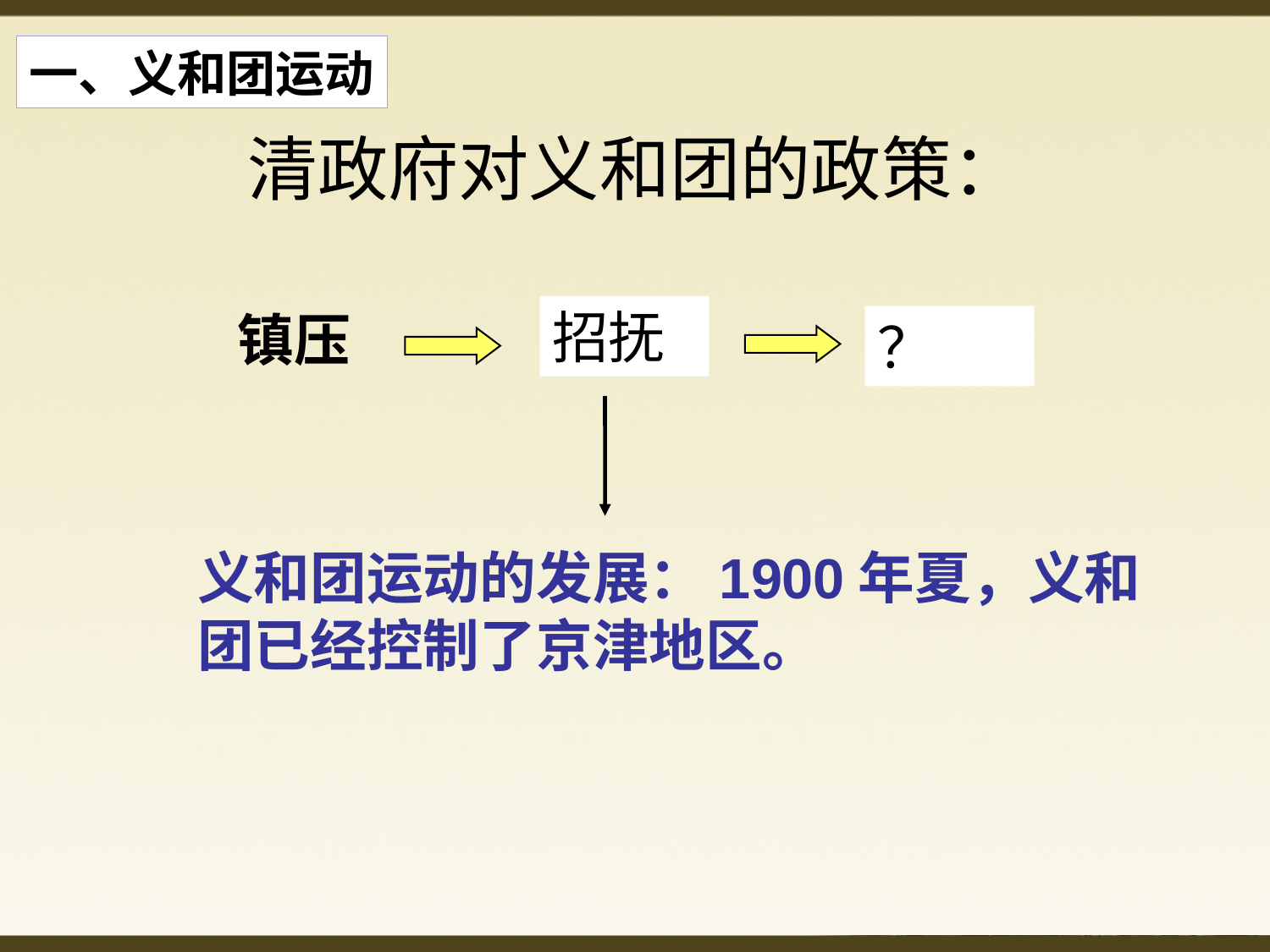

一、义和团运动
清政府对义和团的政策：

招抚
镇压
？

义和团运动的发展：1900年夏，义和团已经控制了京津地区。